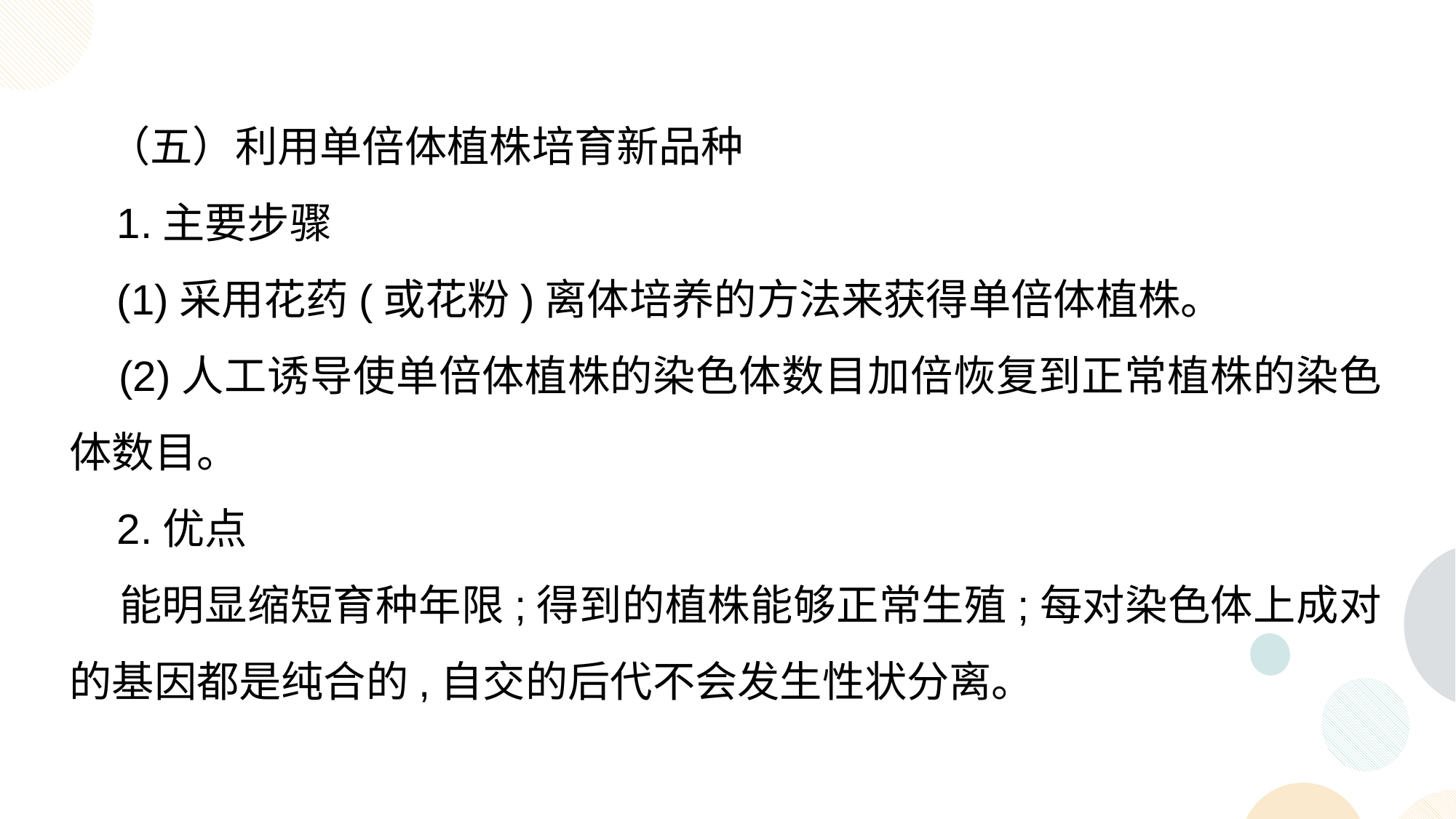

（五）利用单倍体植株培育新品种
    1.主要步骤
    (1)采用花药(或花粉)离体培养的方法来获得单倍体植株。
    (2)人工诱导使单倍体植株的染色体数目加倍恢复到正常植株的染色体数目。
    2.优点
    能明显缩短育种年限;得到的植株能够正常生殖;每对染色体上成对的基因都是纯合的,自交的后代不会发生性状分离。